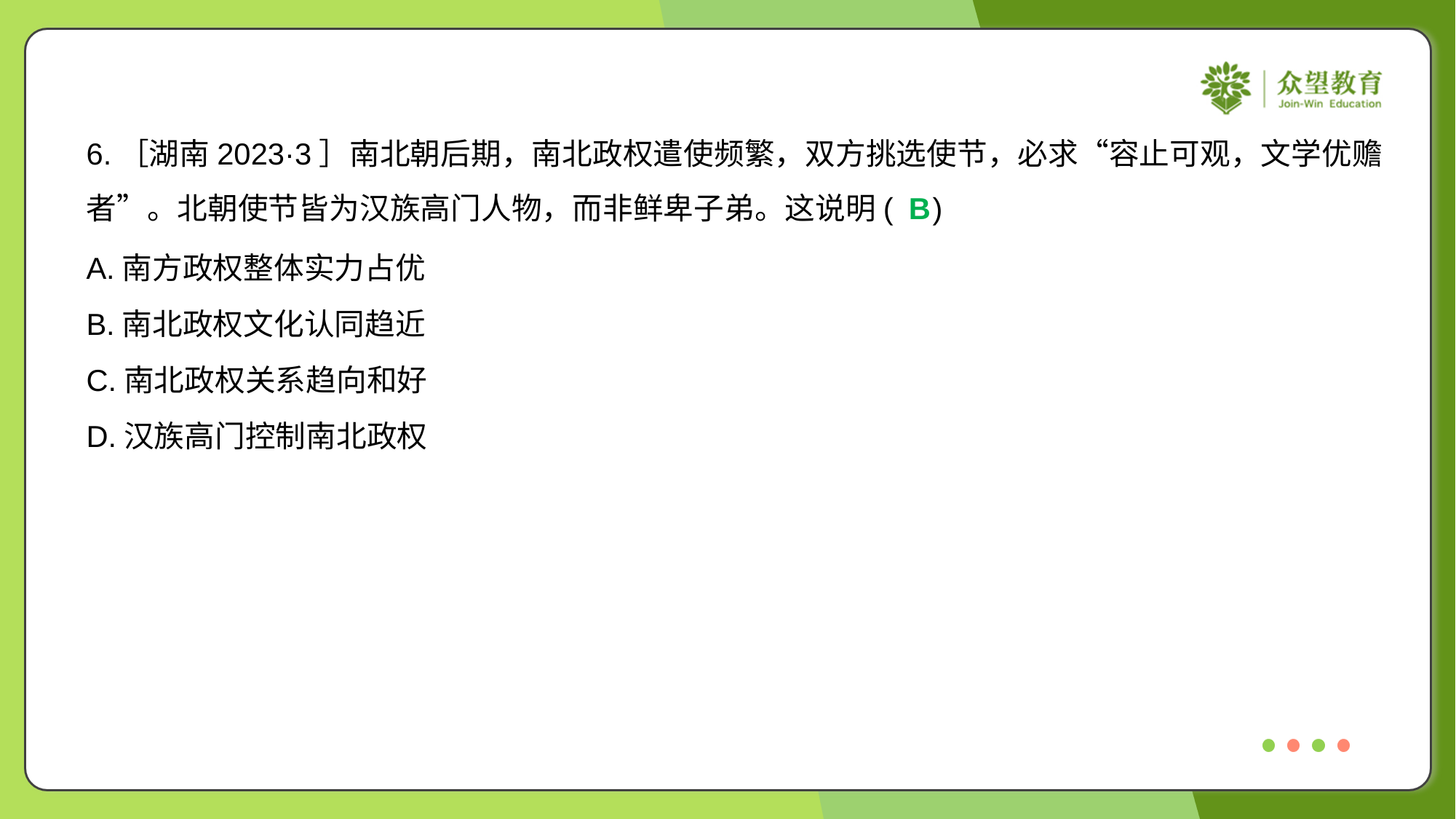

6.［湖南2023·3］南北朝后期，南北政权遣使频繁，双方挑选使节，必求“容止可观，文学优赡
者”。北朝使节皆为汉族高门人物，而非鲜卑子弟。这说明(     )
B
A.南方政权整体实力占优
B.南北政权文化认同趋近
C.南北政权关系趋向和好
D.汉族高门控制南北政权